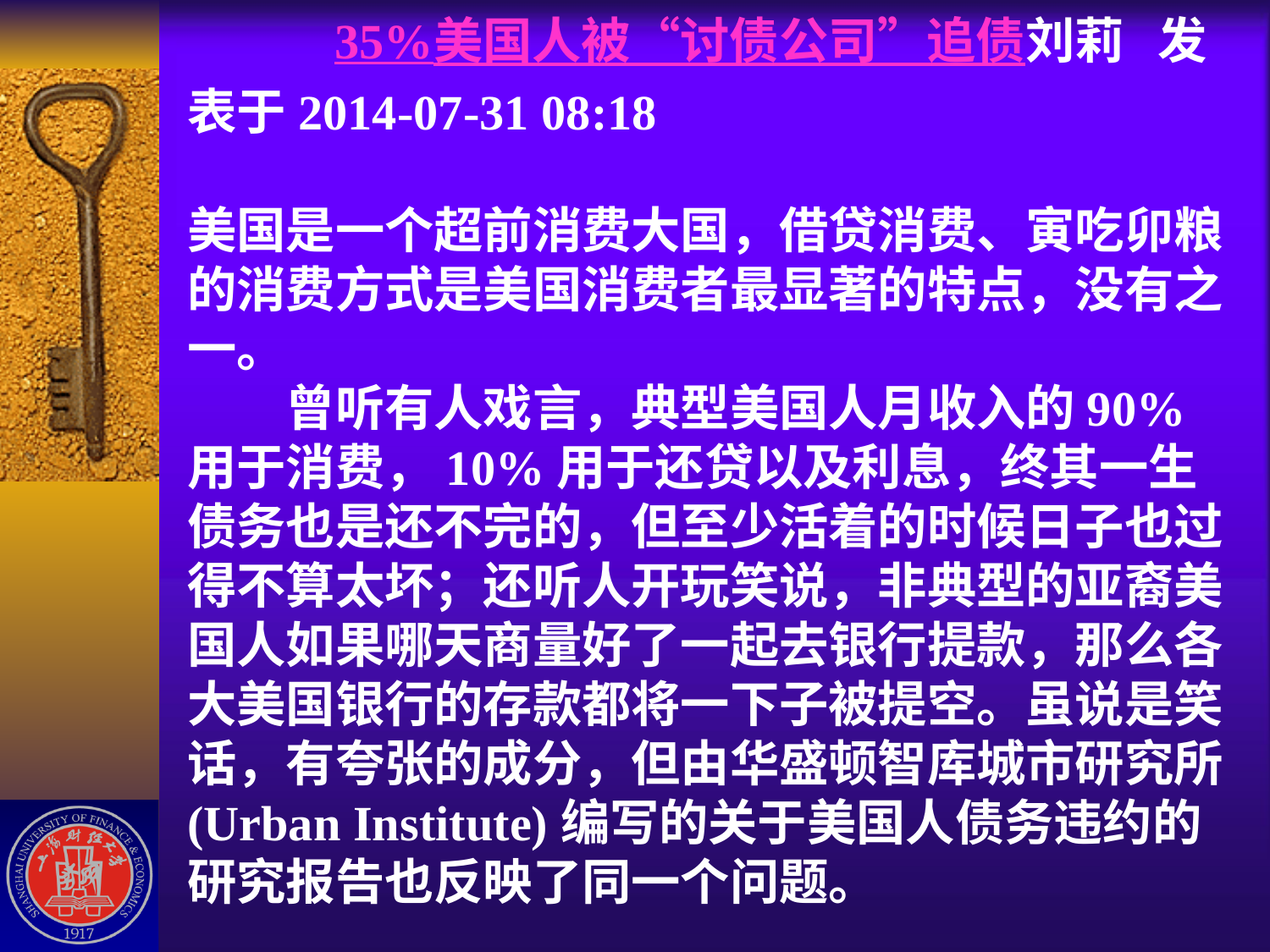

# 35%美国人被“讨债公司”追债 刘莉   发表于2014-07-31 08:18 美国是一个超前消费大国，借贷消费、寅吃卯粮的消费方式是美国消费者最显著的特点，没有之一。 　　曾听有人戏言，典型美国人月收入的90%用于消费，10%用于还贷以及利息，终其一生债务也是还不完的，但至少活着的时候日子也过得不算太坏；还听人开玩笑说，非典型的亚裔美国人如果哪天商量好了一起去银行提款，那么各大美国银行的存款都将一下子被提空。虽说是笑话，有夸张的成分，但由华盛顿智库城市研究所(Urban Institute)编写的关于美国人债务违约的研究报告也反映了同一个问题。